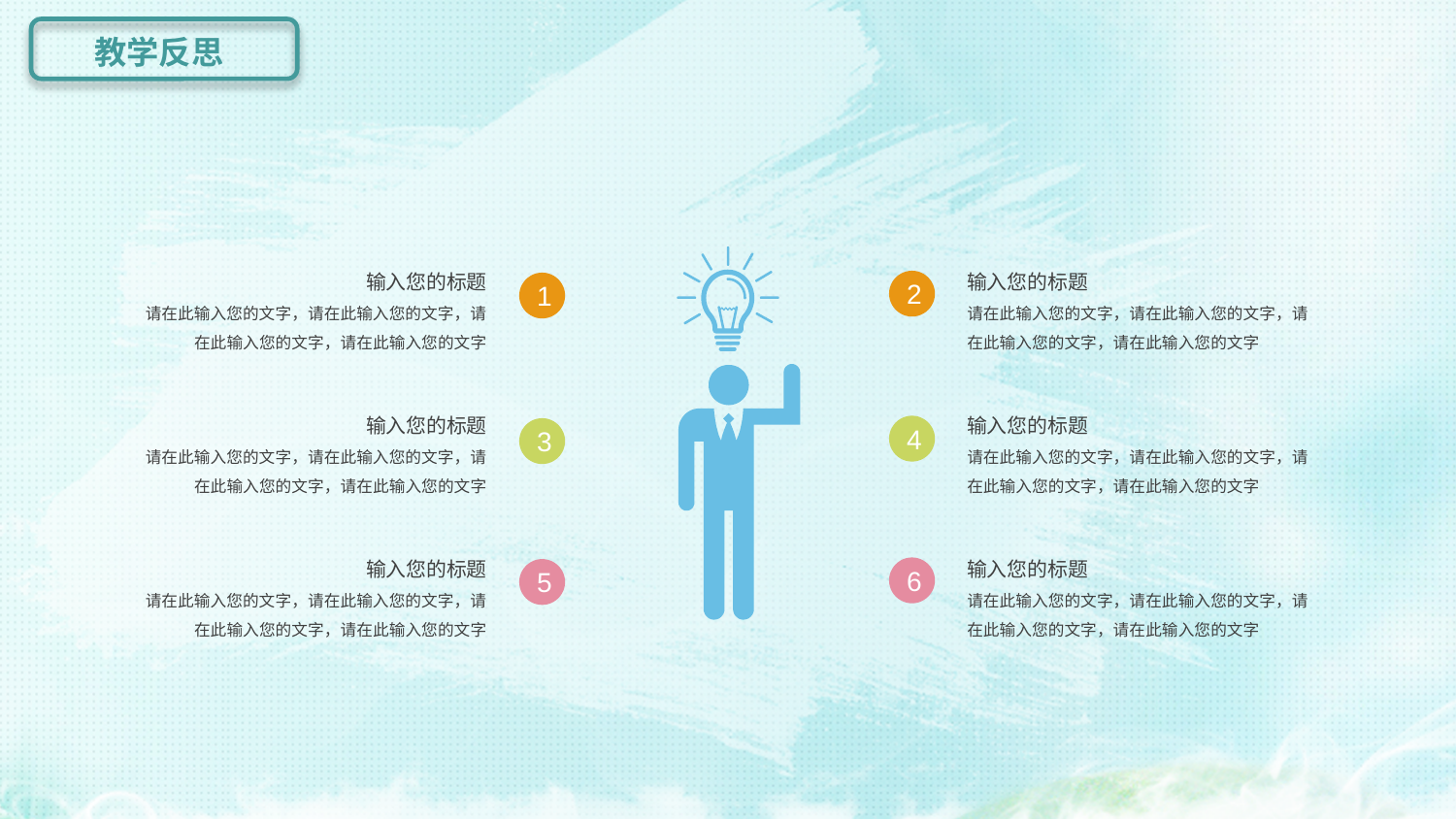

教学反思

输入您的标题
请在此输入您的文字，请在此输入您的文字，请在此输入您的文字，请在此输入您的文字
输入您的标题
请在此输入您的文字，请在此输入您的文字，请在此输入您的文字，请在此输入您的文字
2
1

输入您的标题
请在此输入您的文字，请在此输入您的文字，请在此输入您的文字，请在此输入您的文字
输入您的标题
请在此输入您的文字，请在此输入您的文字，请在此输入您的文字，请在此输入您的文字
4
3
输入您的标题
请在此输入您的文字，请在此输入您的文字，请在此输入您的文字，请在此输入您的文字
输入您的标题
请在此输入您的文字，请在此输入您的文字，请在此输入您的文字，请在此输入您的文字
6
5